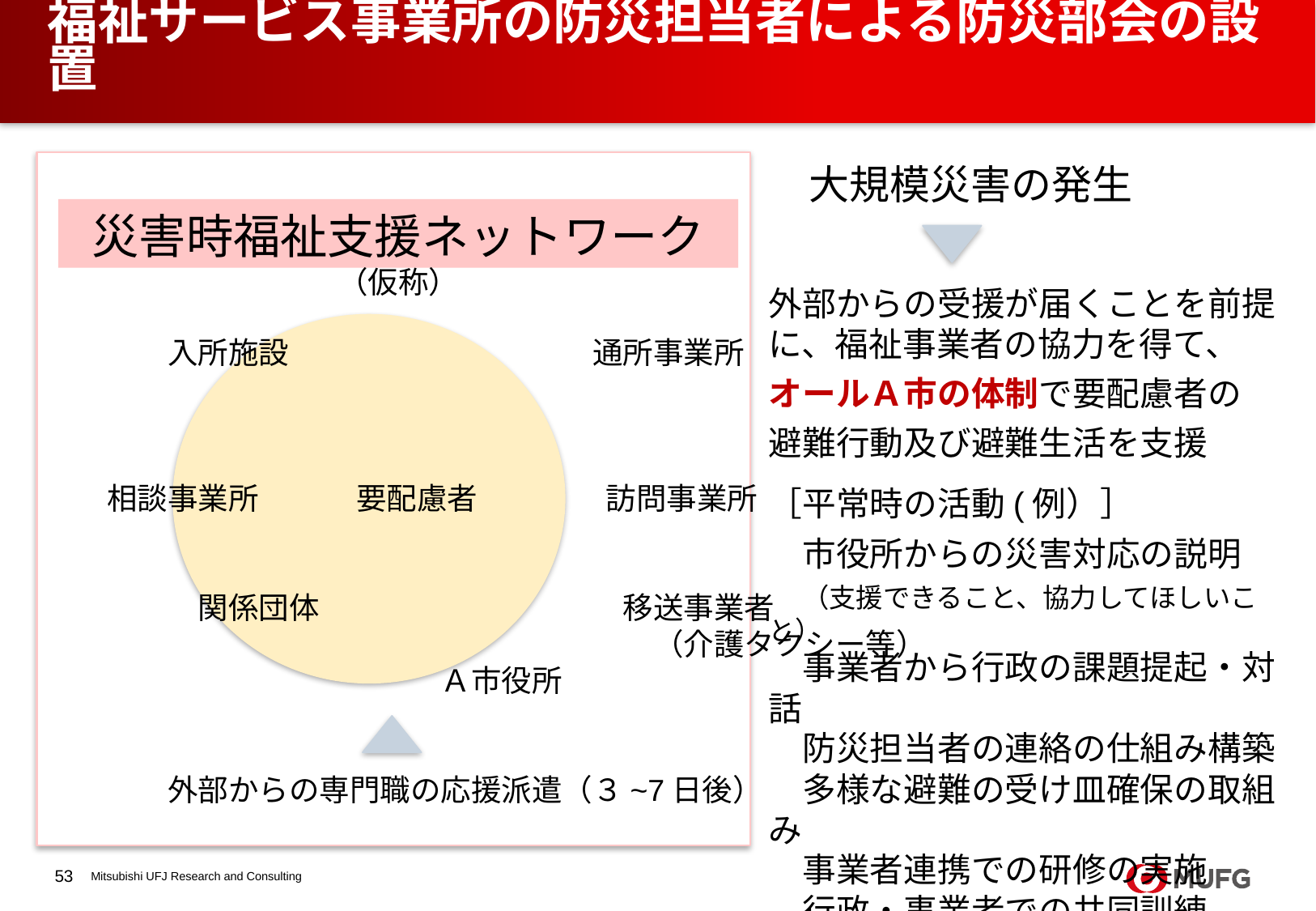

# 福祉サービス事業所の防災担当者による防災部会の設置

　大規模災害の発生

外部からの受援が届くことを前提に、福祉事業者の協力を得て、
オールＡ市の体制で要配慮者の
避難行動及び避難生活を支援
［平常時の活動(例）］
　市役所からの災害対応の説明
　（支援できること、協力してほしいこと）
　事業者から行政の課題提起・対話
　防災担当者の連絡の仕組み構築
　多様な避難の受け皿確保の取組み
　事業者連携での研修の実施
　行政・事業者での共同訓練
　　（移送、福祉避難所開設等）

災害時福祉支援ネットワーク（仮称）

　　　入所施設　　　　　　　　　　通所事業所

　相談事業所　　　 要配慮者　 　　　訪問事業所

　　　　関係団体　　　　　　　　　　移送事業者
　　　　　　　　　　　　　　　　　　　（介護タクシー等）
　　　　　　　　　　　　Ａ市役所

　　　外部からの専門職の応援派遣（３~7日後）